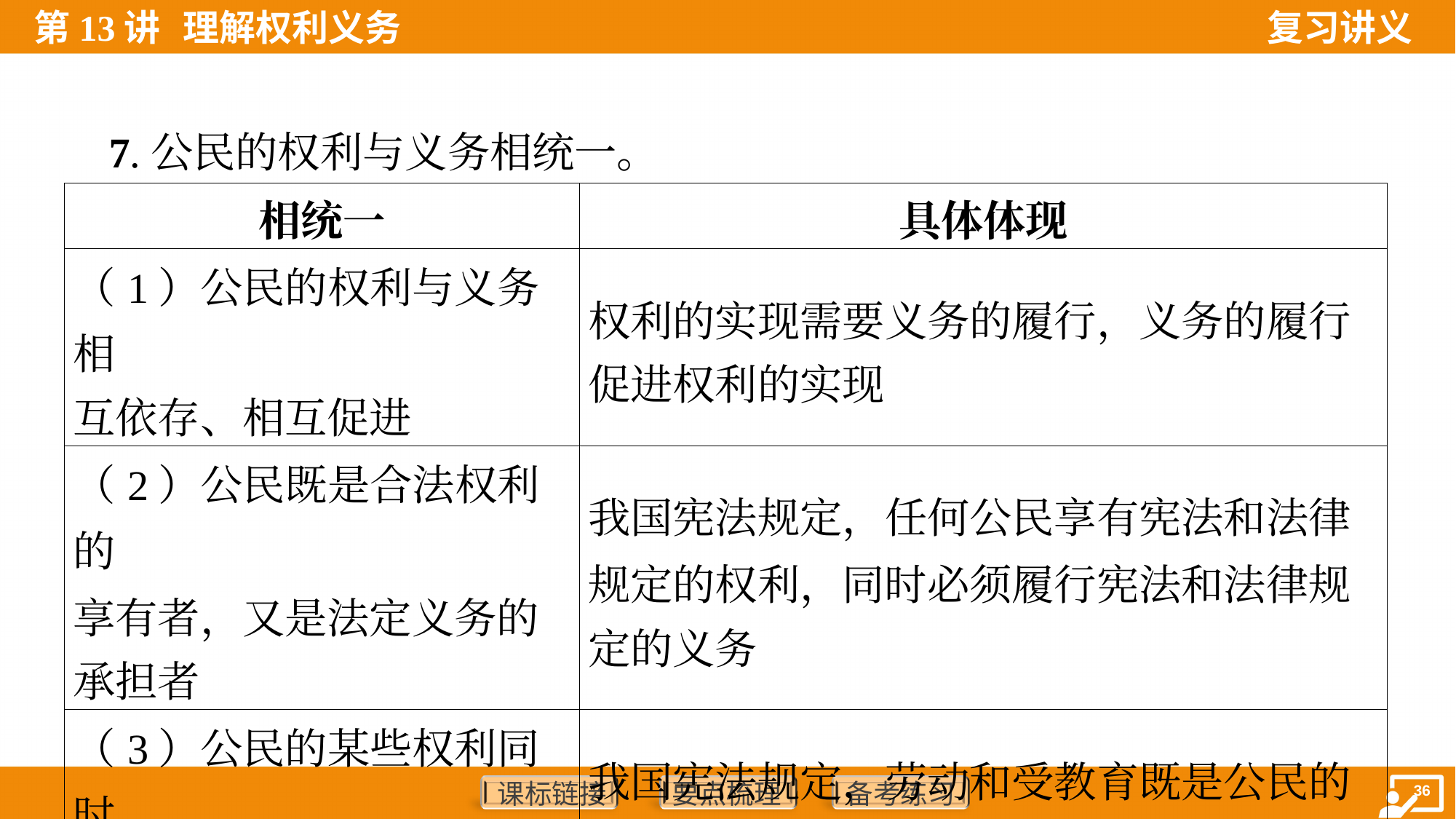

7.公民的权利与义务相统一。
| 相统一 | 具体体现 |
| --- | --- |
| （1）公民的权利与义务相 互依存、相互促进 | 权利的实现需要义务的履行，义务的履行 促进权利的实现 |
| （2）公民既是合法权利的 享有者，又是法定义务的 承担者 | 我国宪法规定，任何公民享有宪法和法律 规定的权利，同时必须履行宪法和法律规 定的义务 |
| （3）公民的某些权利同时 也是义务 | 我国宪法规定，劳动和受教育既是公民的 基本权利，也是公民的基本义务 |